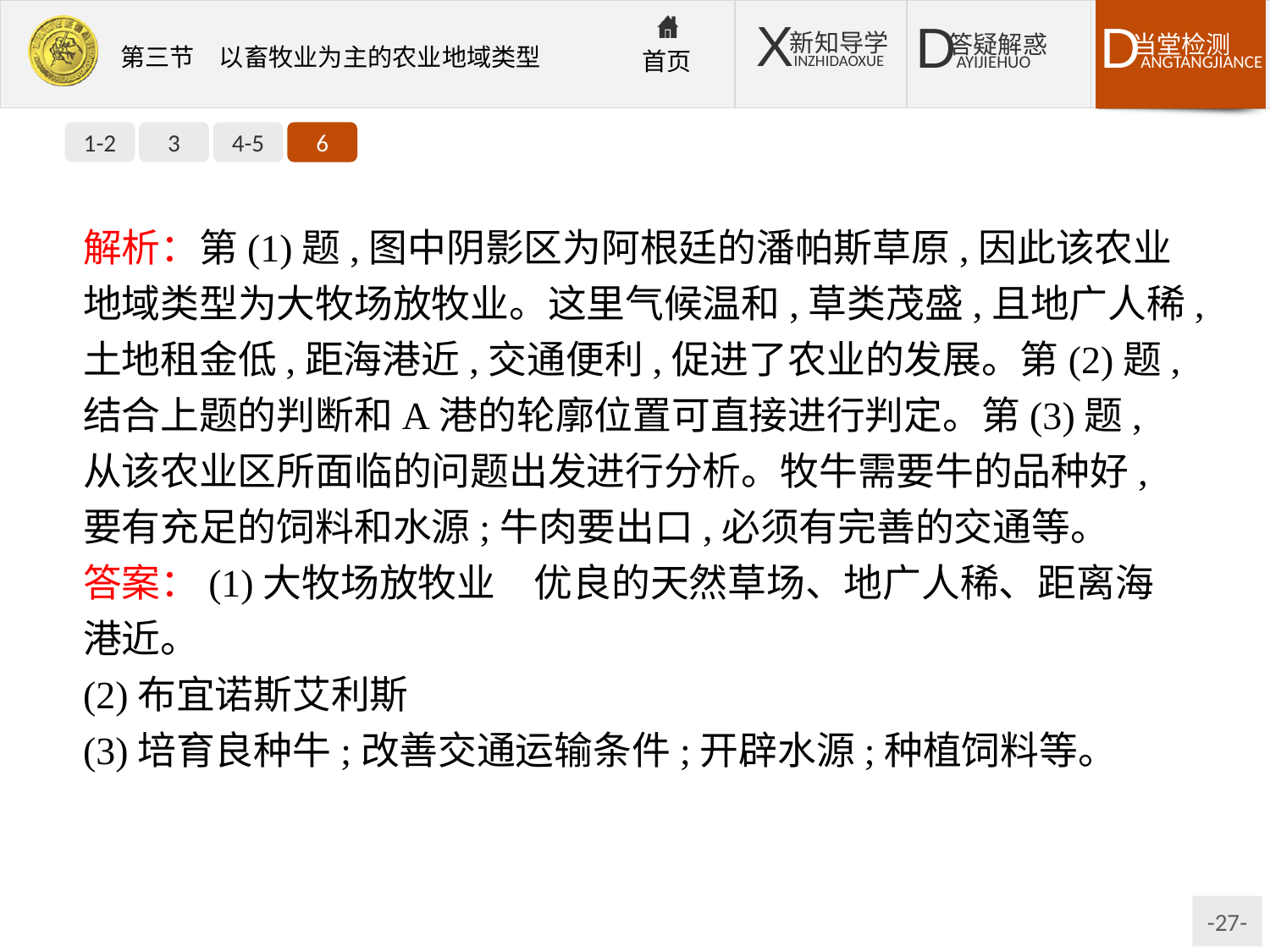

1-2
3
4-5
6
解析：第(1)题,图中阴影区为阿根廷的潘帕斯草原,因此该农业地域类型为大牧场放牧业。这里气候温和,草类茂盛,且地广人稀,土地租金低,距海港近,交通便利,促进了农业的发展。第(2)题,结合上题的判断和A港的轮廓位置可直接进行判定。第(3)题,从该农业区所面临的问题出发进行分析。牧牛需要牛的品种好,要有充足的饲料和水源;牛肉要出口,必须有完善的交通等。
答案：(1)大牧场放牧业　优良的天然草场、地广人稀、距离海港近。
(2)布宜诺斯艾利斯
(3)培育良种牛;改善交通运输条件;开辟水源;种植饲料等。